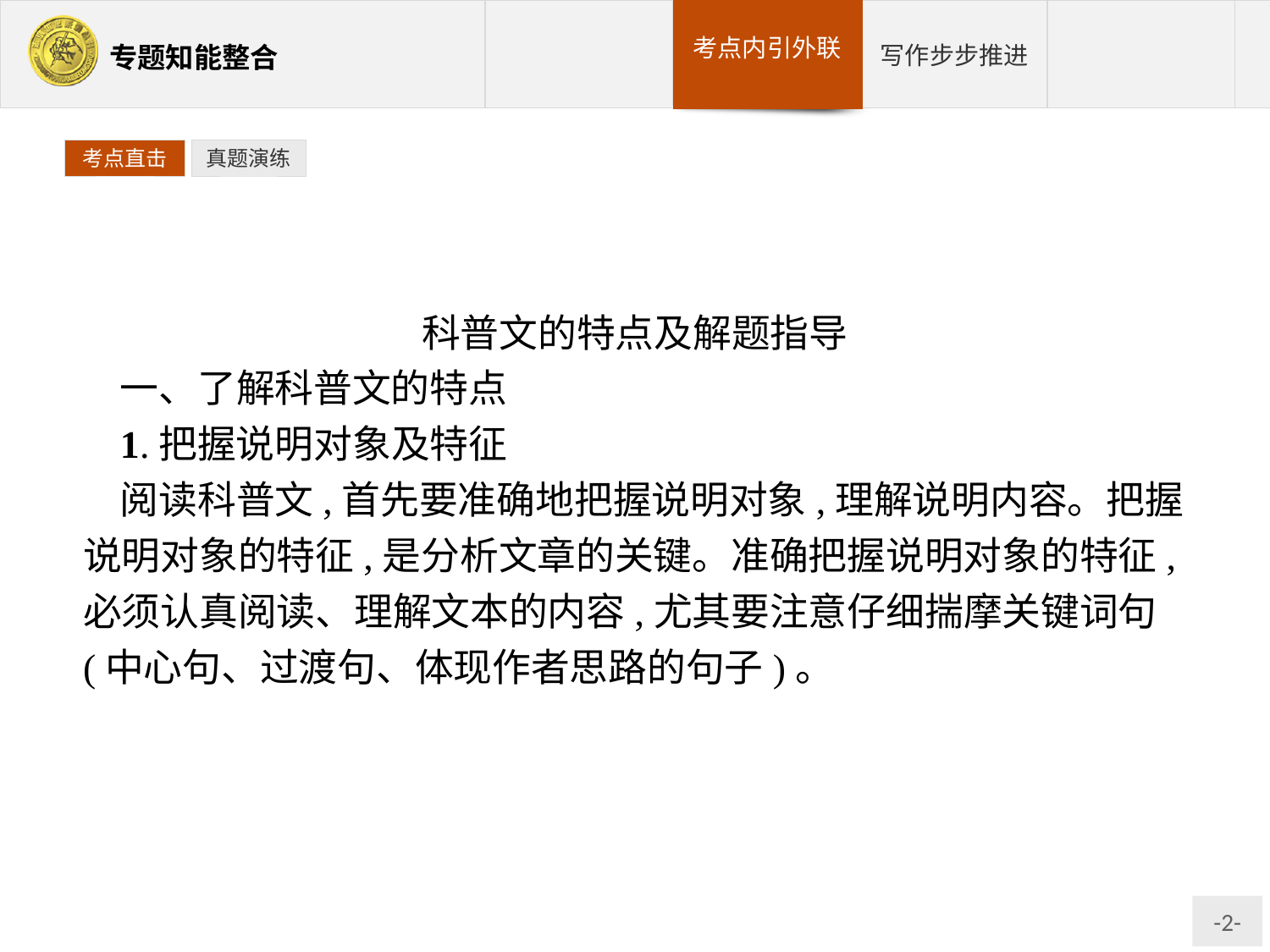

考点直击
真题演练
科普文的特点及解题指导
一、了解科普文的特点
1.把握说明对象及特征
阅读科普文,首先要准确地把握说明对象,理解说明内容。把握说明对象的特征,是分析文章的关键。准确把握说明对象的特征,必须认真阅读、理解文本的内容,尤其要注意仔细揣摩关键词句(中心句、过渡句、体现作者思路的句子)。